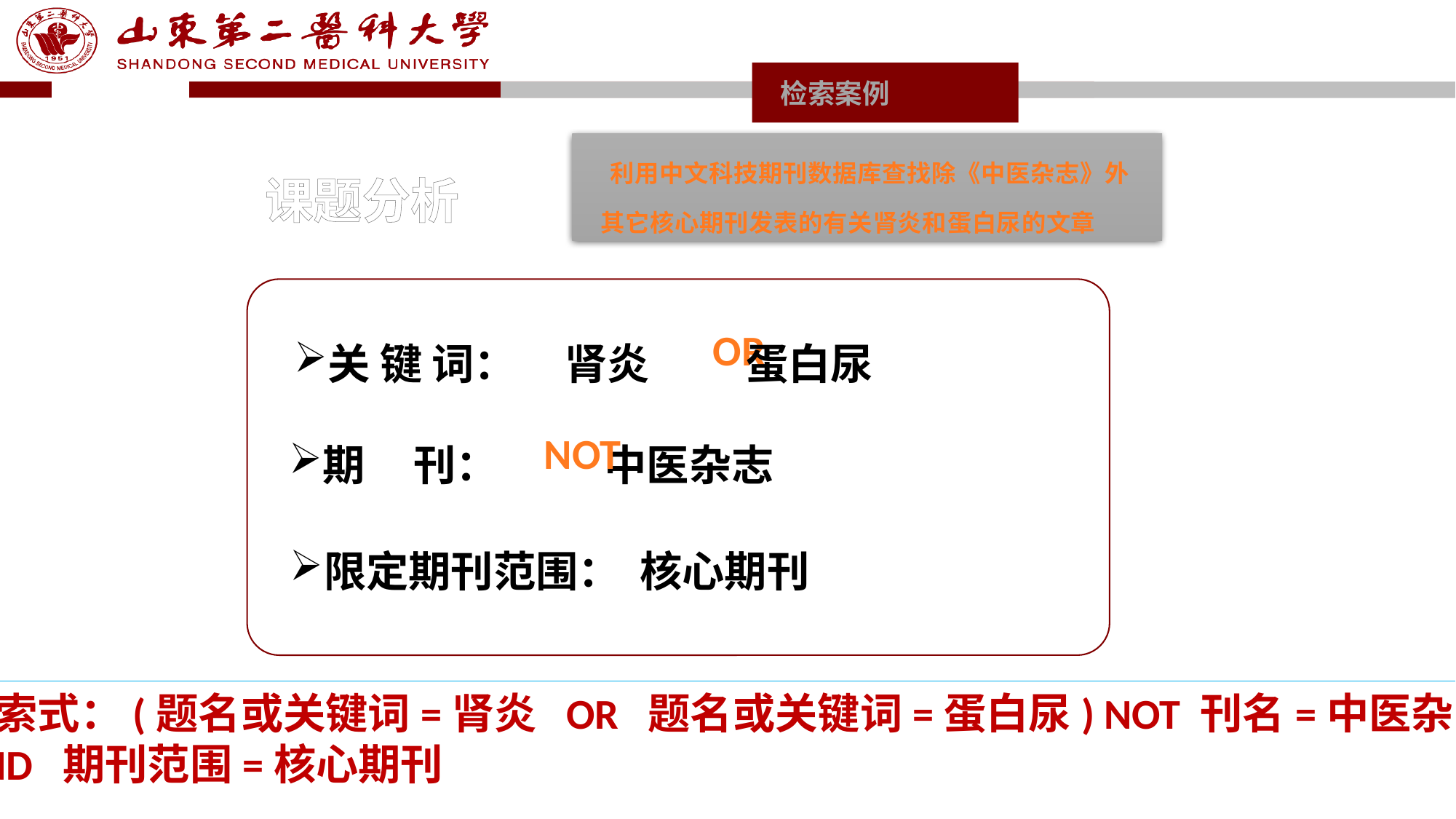

检索案例
    利用中文科技期刊数据库查找除《中医杂志》外其它核心期刊发表的有关肾炎和蛋白尿的文章

# 课题分析

关 键 词：     肾炎          蛋白尿

OR
期     刊：           中医杂志

NOT
限定期刊范围：  核心期刊
检索式：(题名或关键词=肾炎  OR  题名或关键词=蛋白尿) NOT 刊名=中医杂志
AND  期刊范围=核心期刊